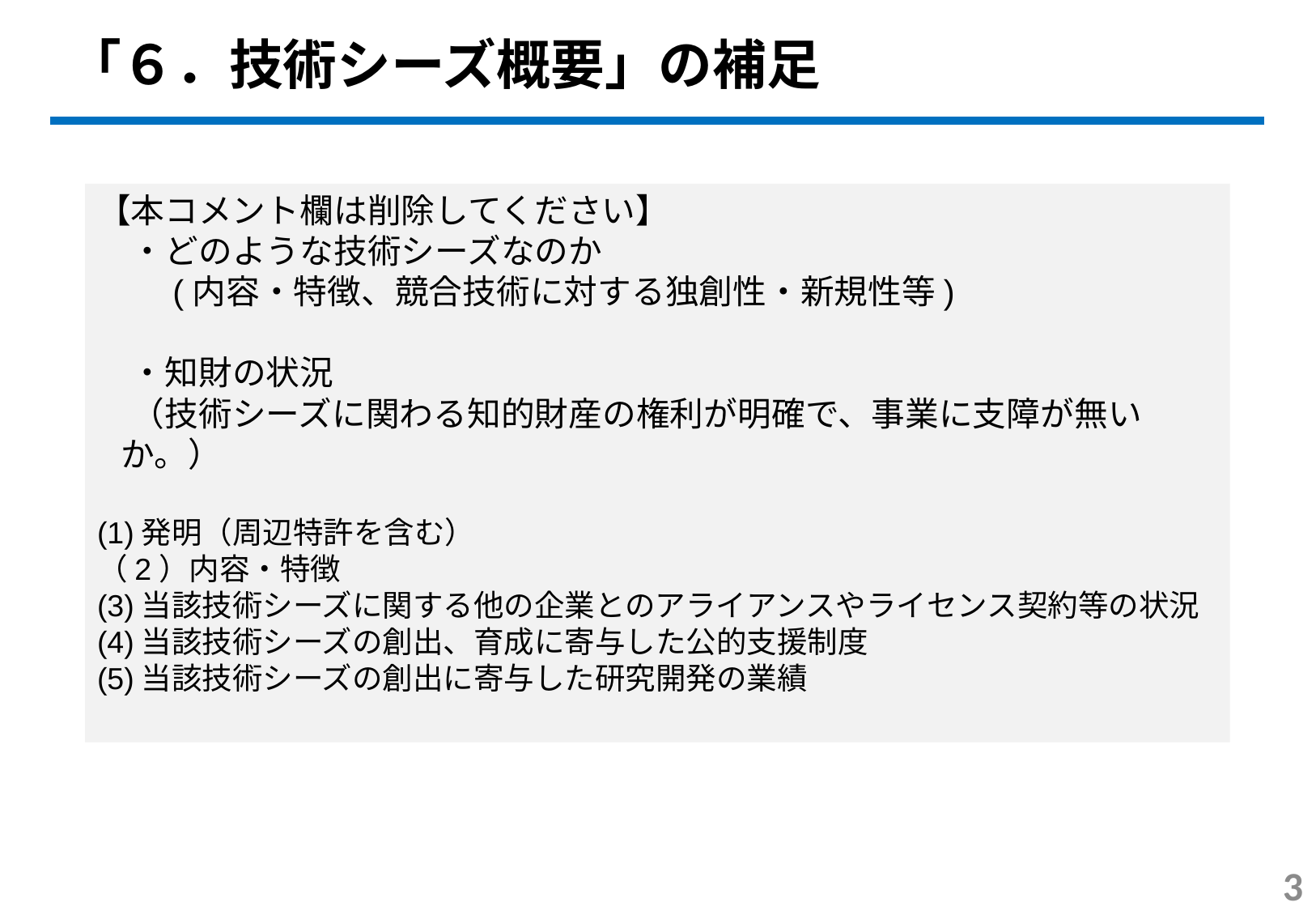

「６．技術シーズ概要」の補足
【本コメント欄は削除してください】
　・どのような技術シーズなのか
　　(内容・特徴、競合技術に対する独創性・新規性等)

　・知財の状況
　（技術シーズに関わる知的財産の権利が明確で、事業に支障が無いか。）

(1)発明（周辺特許を含む）
（2）内容・特徴
(3)当該技術シーズに関する他の企業とのアライアンスやライセンス契約等の状況
(4)当該技術シーズの創出、育成に寄与した公的支援制度
(5)当該技術シーズの創出に寄与した研究開発の業績

3